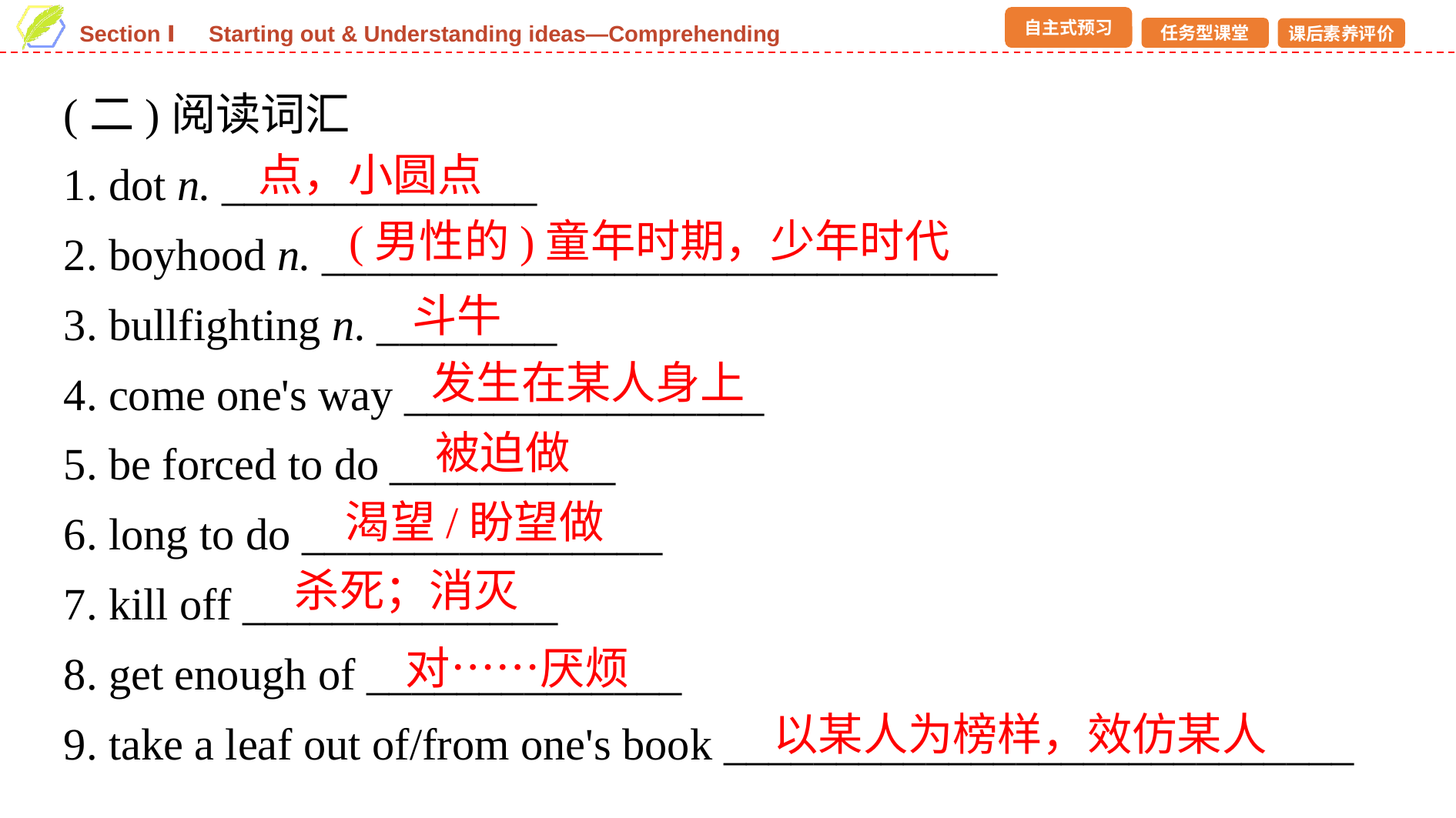

(二)阅读词汇
1. dot n. ______________
2. boyhood n. ______________________________
3. bullfighting n. ________
4. come one's way ________________
5. be forced to do __________
6. long to do ________________
7. kill off ______________
8. get enough of ______________
9. take a leaf out of/from one's book ____________________________
点，小圆点
(男性的)童年时期，少年时代
斗牛
发生在某人身上
被迫做
渴望/盼望做
杀死；消灭
对……厌烦
以某人为榜样，效仿某人